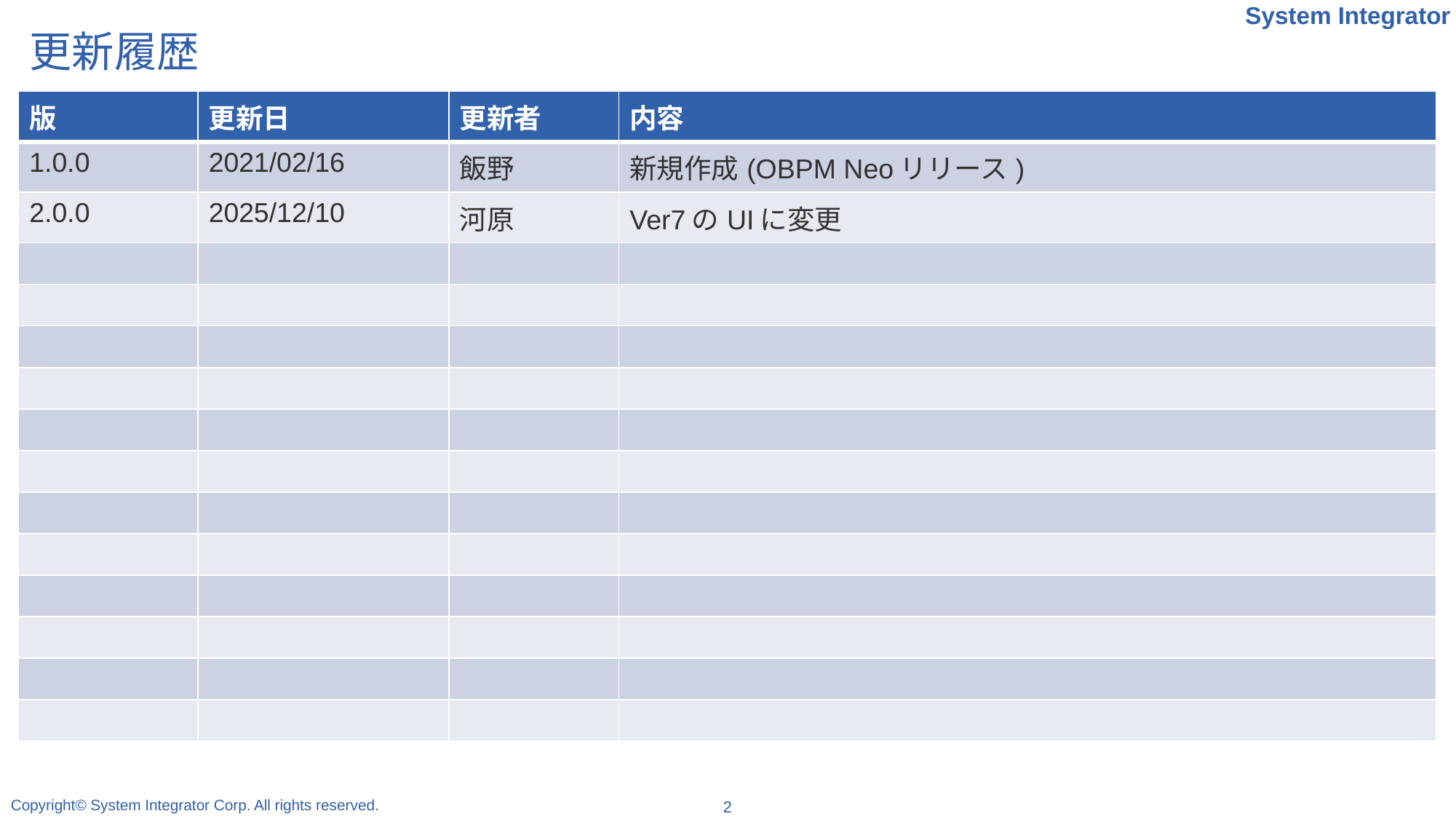

# 更新履歴
| 版 | 更新日 | 更新者 | 内容 |
| --- | --- | --- | --- |
| 1.0.0 | 2021/02/16 | 飯野 | 新規作成(OBPM Neoリリース) |
| 2.0.0 | 2025/12/10 | 河原 | Ver7のUIに変更 |
|  |  |  |  |
|  |  |  |  |
|  |  |  |  |
|  |  |  |  |
|  |  |  |  |
|  |  |  |  |
|  |  |  |  |
|  |  |  |  |
|  |  |  |  |
|  |  |  |  |
|  |  |  |  |
|  |  |  |  |